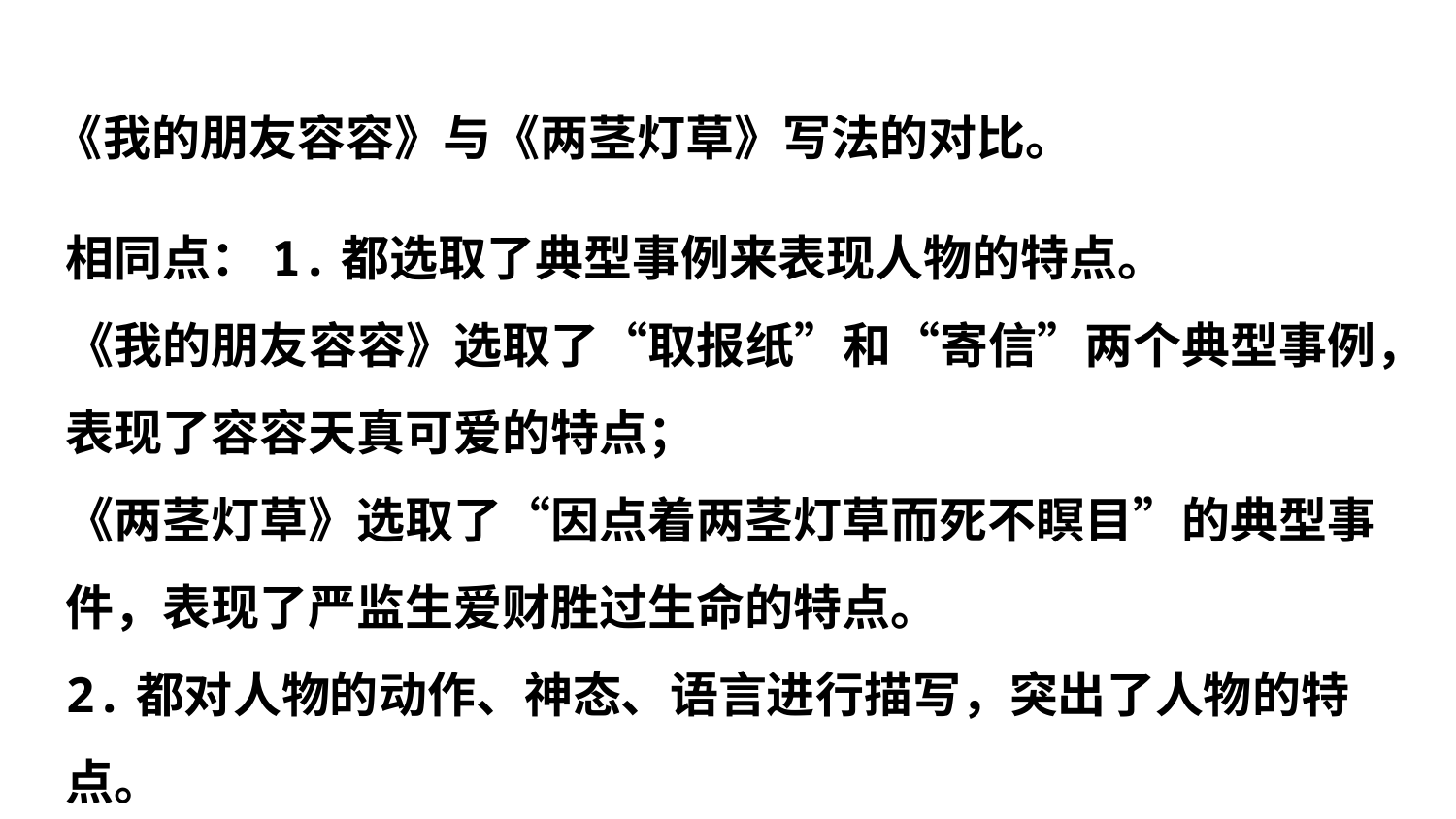

《我的朋友容容》与《两茎灯草》写法的对比。
相同点：1.都选取了典型事例来表现人物的特点。
《我的朋友容容》选取了“取报纸”和“寄信”两个典型事例，表现了容容天真可爱的特点；
《两茎灯草》选取了“因点着两茎灯草而死不瞑目”的典型事件，表现了严监生爱财胜过生命的特点。
2.都对人物的动作、神态、语言进行描写，突出了人物的特点。